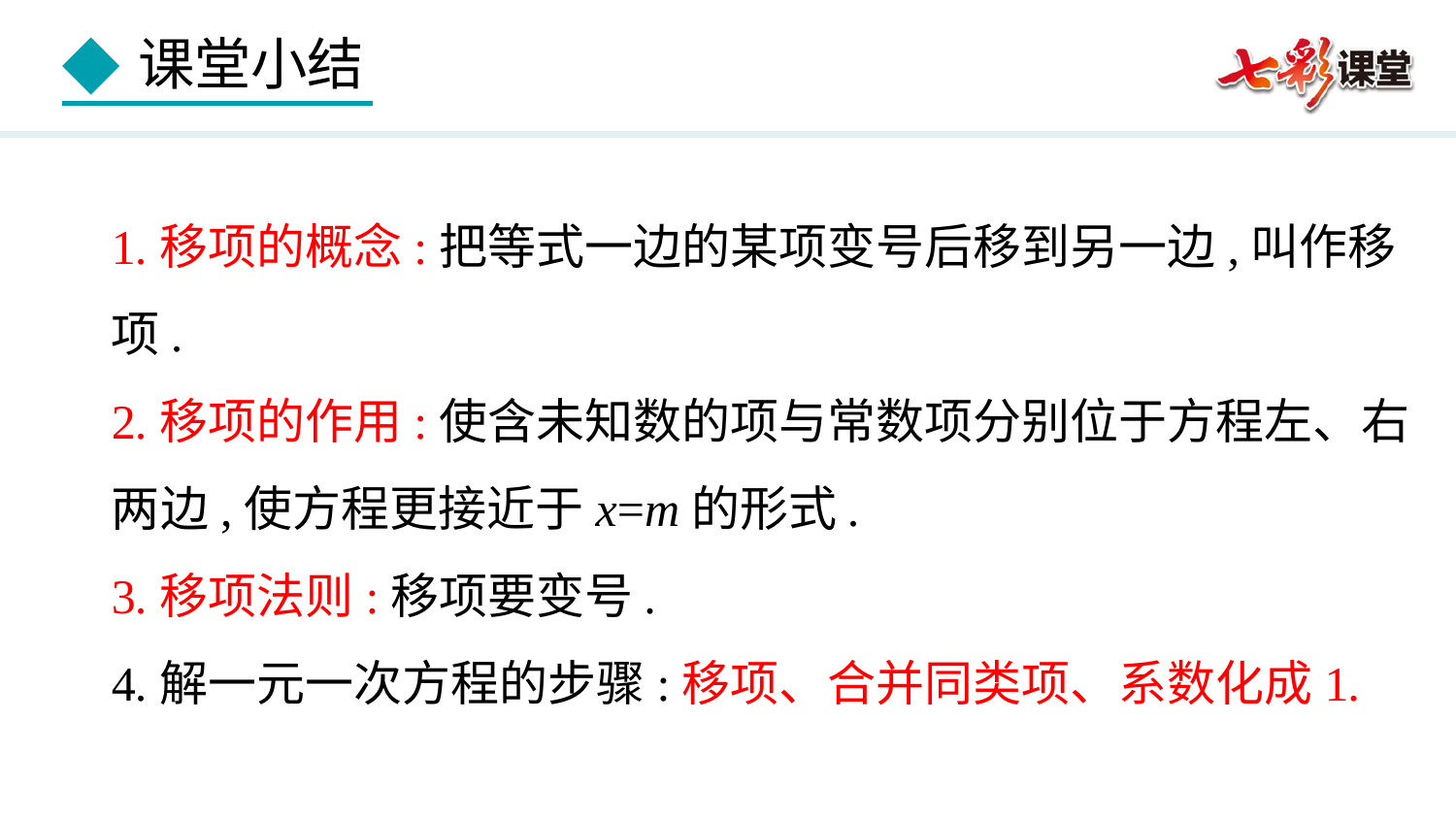

1.移项的概念:把等式一边的某项变号后移到另一边,叫作移项.
2.移项的作用:使含未知数的项与常数项分别位于方程左、右两边,使方程更接近于x=m的形式.
3.移项法则:移项要变号.
4.解一元一次方程的步骤:移项、合并同类项、系数化成1.